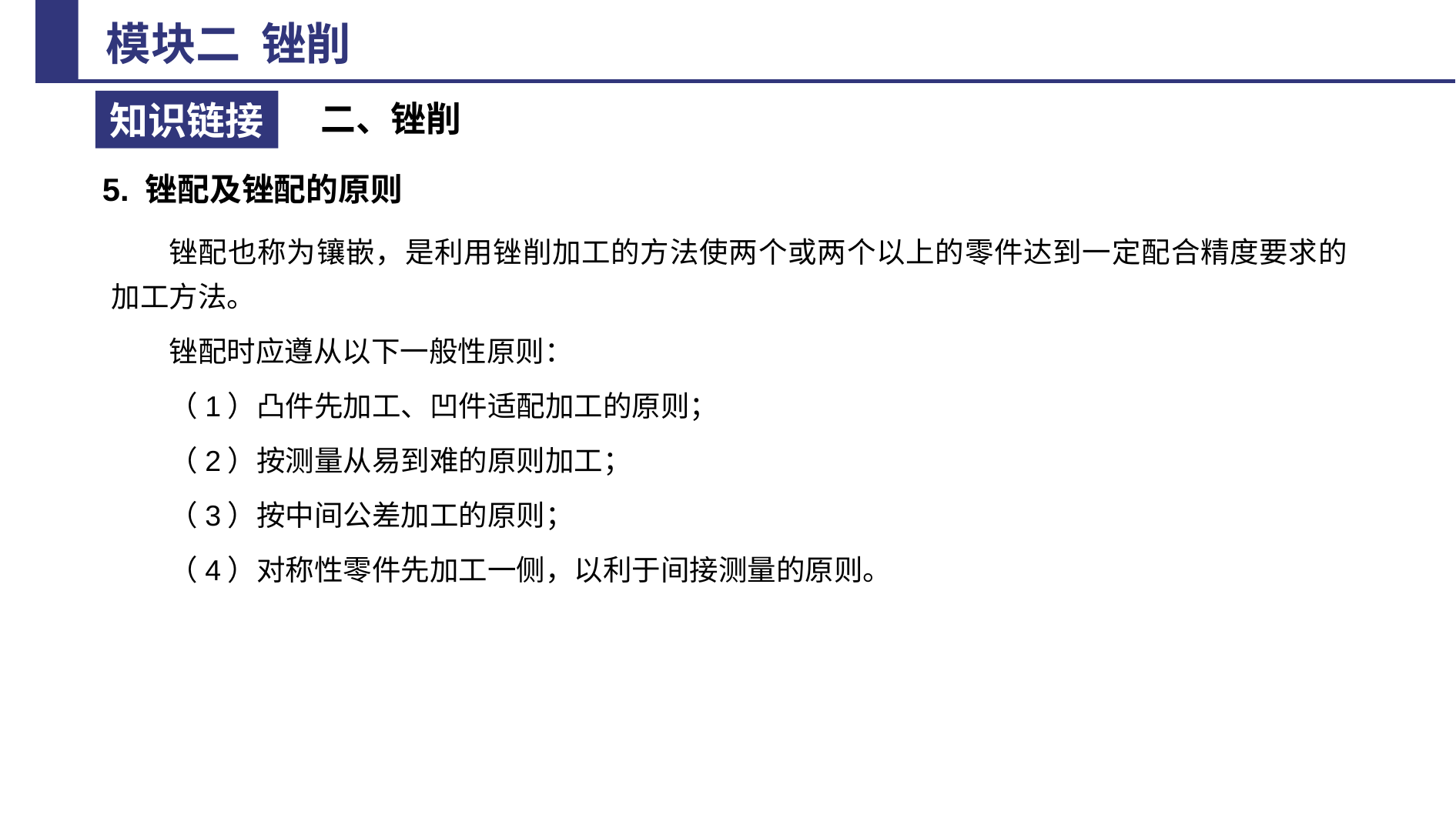

二、锉削
5. 锉配及锉配的原则
锉配也称为镶嵌，是利用锉削加工的方法使两个或两个以上的零件达到一定配合精度要求的加工方法。
锉配时应遵从以下一般性原则：
（1）凸件先加工、凹件适配加工的原则；
（2）按测量从易到难的原则加工；
（3）按中间公差加工的原则；
（4）对称性零件先加工一侧，以利于间接测量的原则。